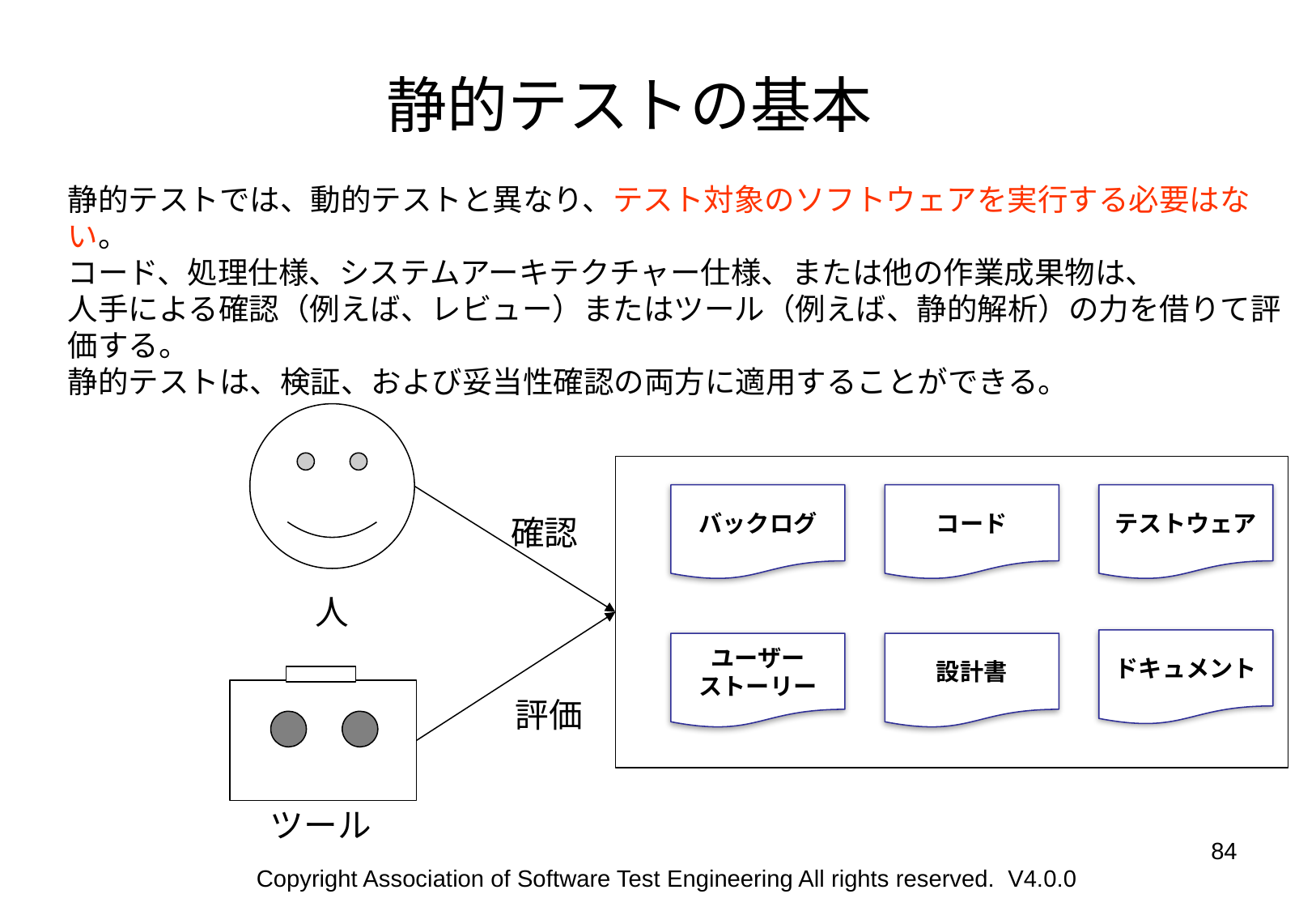

静的テストの基本
静的テストでは、動的テストと異なり、テスト対象のソフトウェアを実行する必要はない。
コード、処理仕様、システムアーキテクチャー仕様、または他の作業成果物は、
人手による確認（例えば、レビュー）またはツール（例えば、静的解析）の力を借りて評価する。
静的テストは、検証、および妥当性確認の両方に適用することができる。

バックログ
コード

確認
人
ユーザー
ストーリー
設計書
評価
ツール
テストウェア
ドキュメント
84
Copyright Association of Software Test Engineering All rights reserved.  V4.0.0